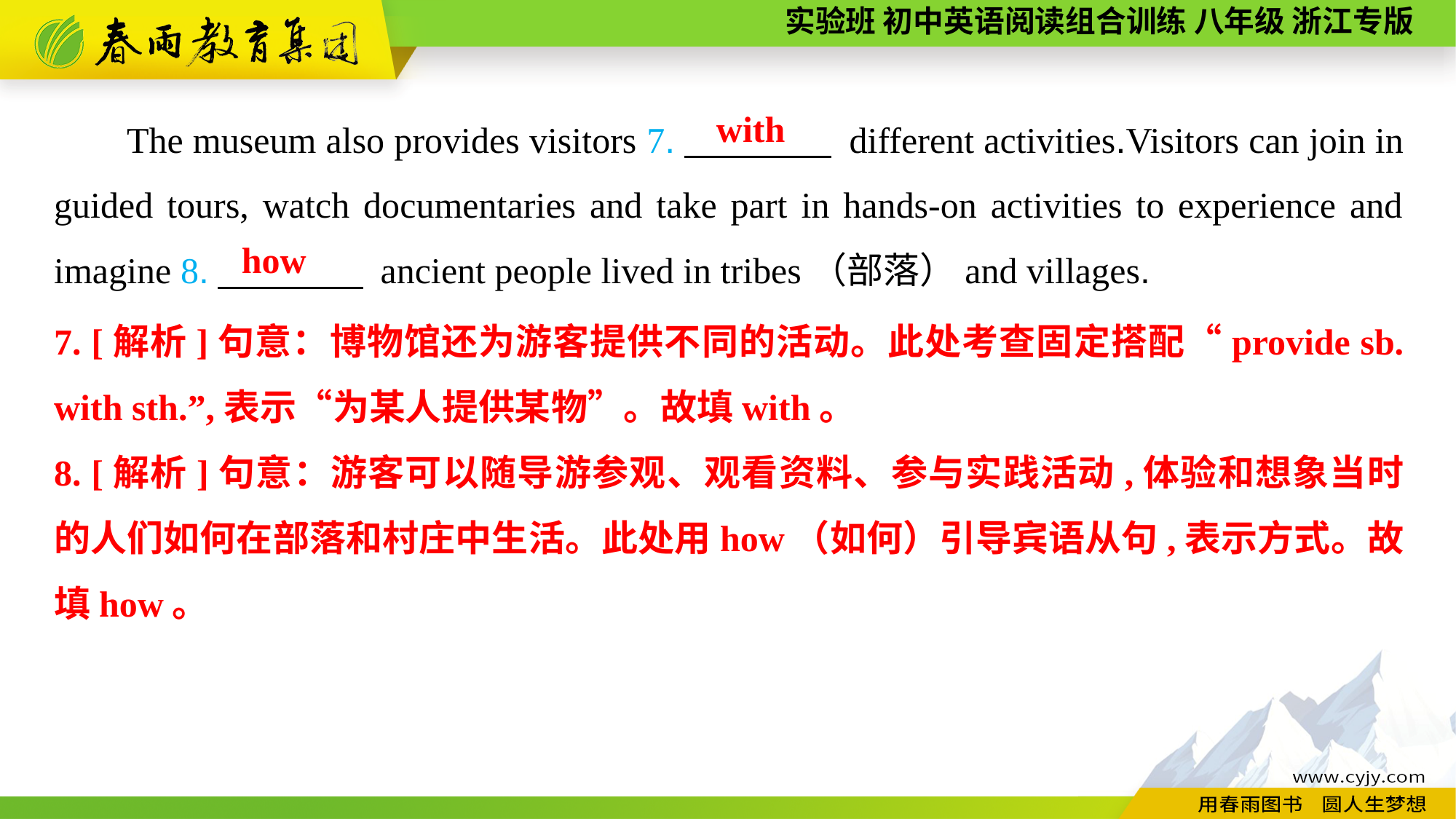

The museum also provides visitors 7.　　　　 different activities.Visitors can join in guided tours, watch documentaries and take part in hands-on activities to experience and imagine 8.　　　　 ancient people lived in tribes（部落）and villages.
with
how
7. [解析]句意：博物馆还为游客提供不同的活动。此处考查固定搭配“provide sb. with sth.”,表示“为某人提供某物”。故填with。
8. [解析]句意：游客可以随导游参观、观看资料、参与实践活动,体验和想象当时的人们如何在部落和村庄中生活。此处用how（如何）引导宾语从句,表示方式。故填how。